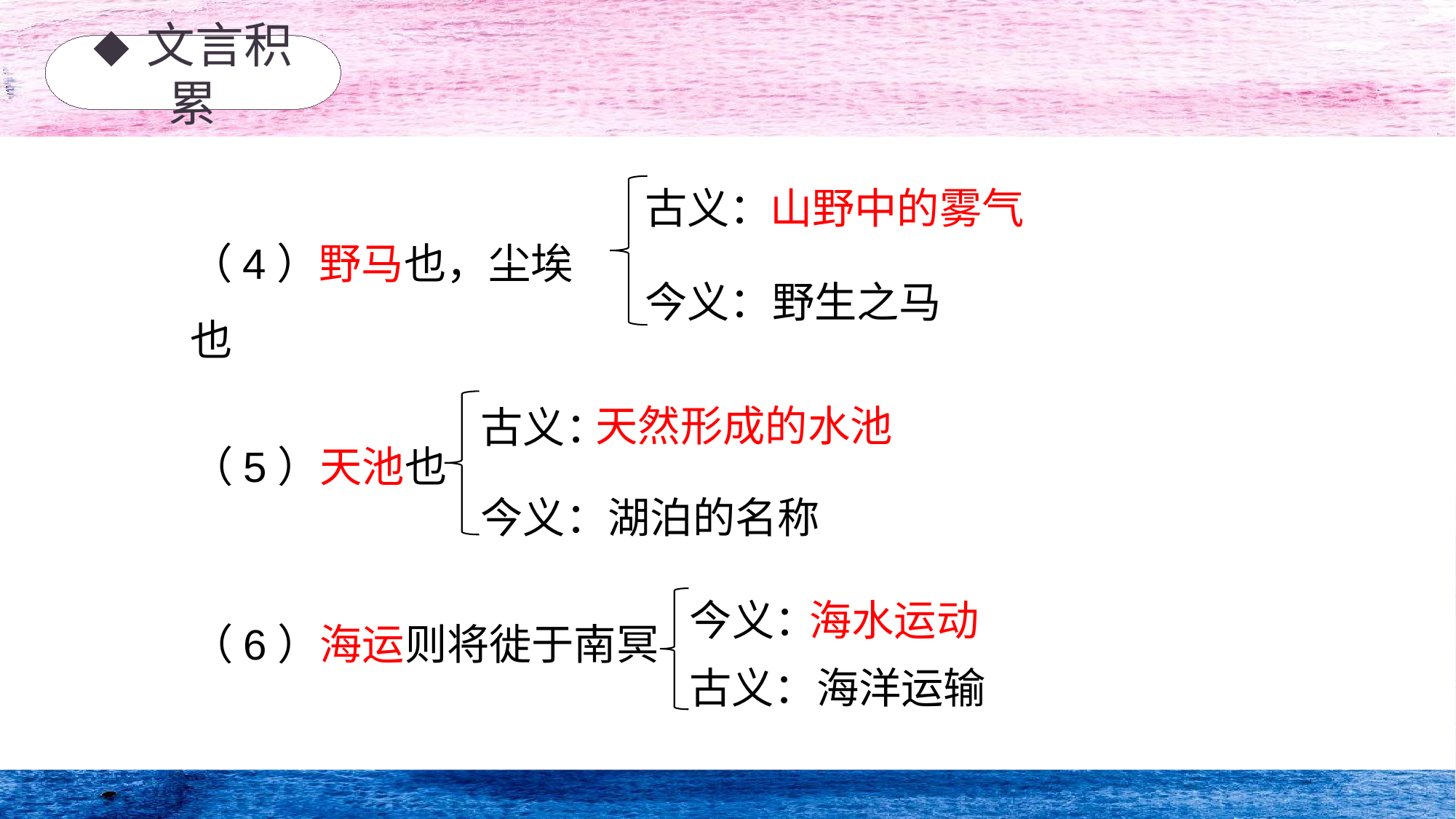

◆ 文言积累
山野中的雾气
古义：

（4）野马也，尘埃也
今义：野生之马

天然形成的水池
古义：
（5）天池也
今义：湖泊的名称
今义：
海水运动

（6）海运则将徙于南冥
古义：海洋运输